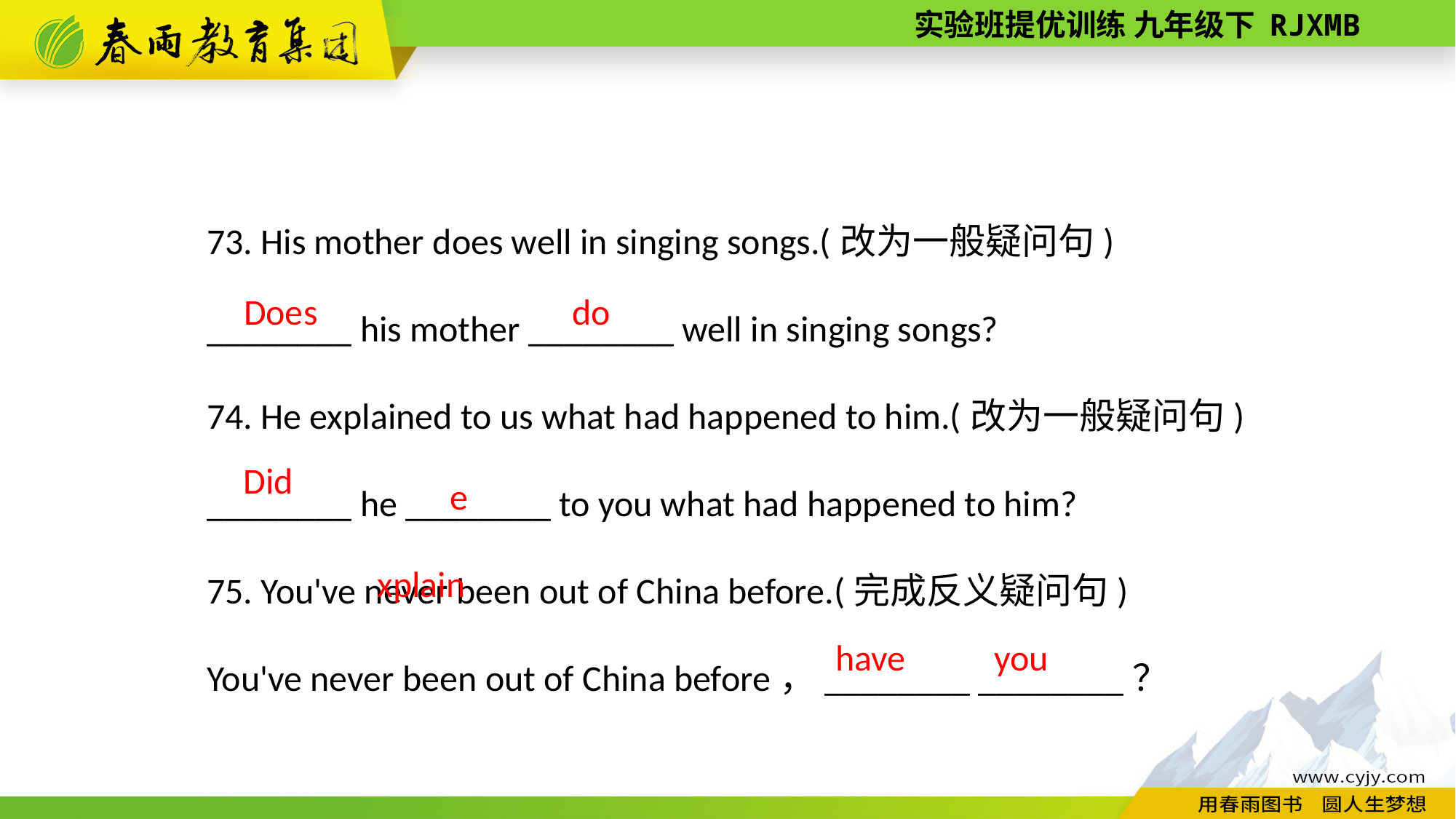

73. His mother does well in singing songs.(改为一般疑问句)
________ his mother ________ well in singing songs?
74. He explained to us what had happened to him.(改为一般疑问句)
________ he ________ to you what had happened to him?
75. You've never been out of China before.(完成反义疑问句)
You've never been out of China before，________ ________？
Does
do
explain
Did
you
have